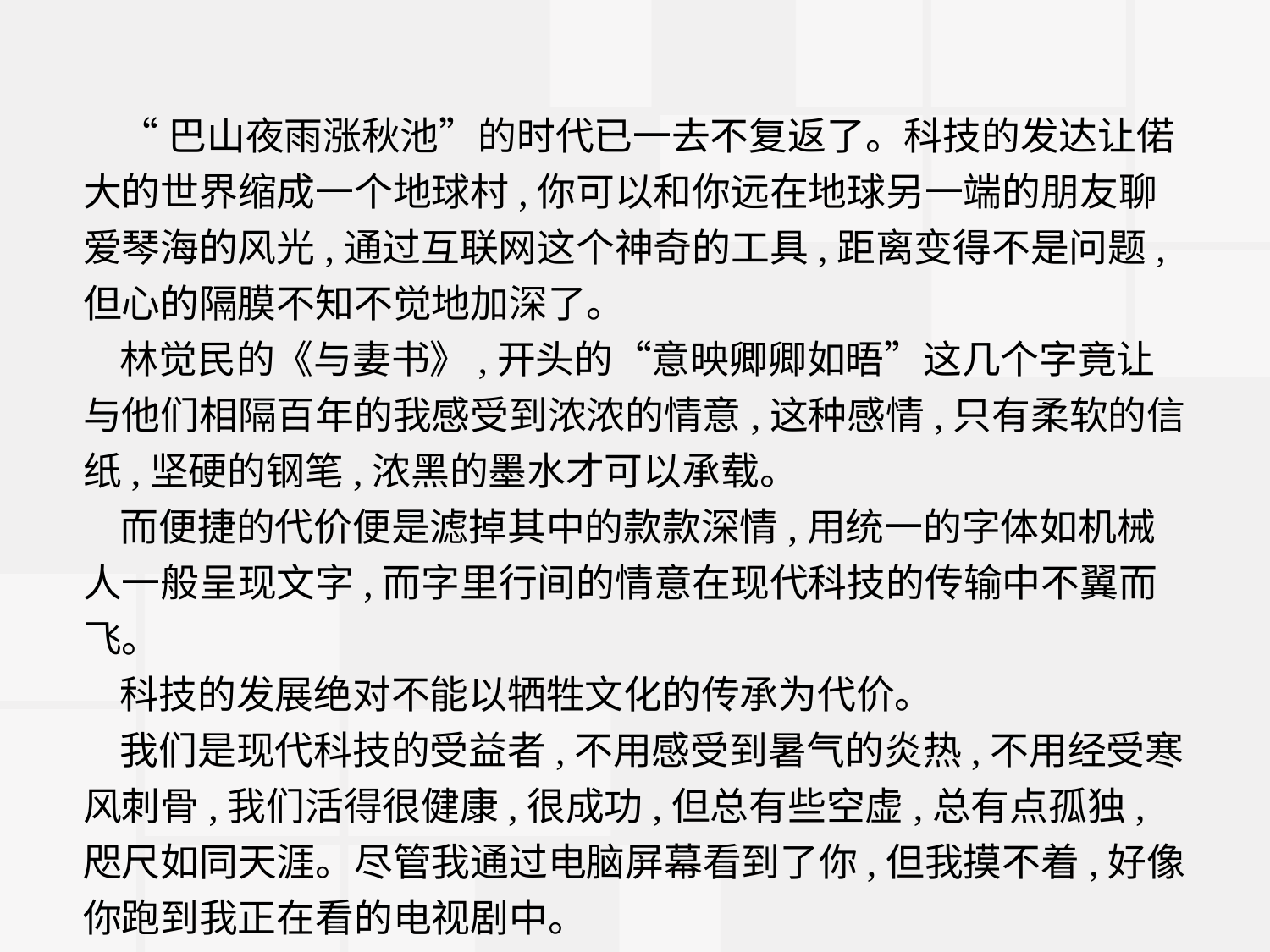

“巴山夜雨涨秋池”的时代已一去不复返了。科技的发达让偌大的世界缩成一个地球村,你可以和你远在地球另一端的朋友聊爱琴海的风光,通过互联网这个神奇的工具,距离变得不是问题,但心的隔膜不知不觉地加深了。
林觉民的《与妻书》,开头的“意映卿卿如晤”这几个字竟让与他们相隔百年的我感受到浓浓的情意,这种感情,只有柔软的信纸,坚硬的钢笔,浓黑的墨水才可以承载。
而便捷的代价便是滤掉其中的款款深情,用统一的字体如机械人一般呈现文字,而字里行间的情意在现代科技的传输中不翼而飞。
科技的发展绝对不能以牺牲文化的传承为代价。
我们是现代科技的受益者,不用感受到暑气的炎热,不用经受寒风刺骨,我们活得很健康,很成功,但总有些空虚,总有点孤独,咫尺如同天涯。尽管我通过电脑屏幕看到了你,但我摸不着,好像你跑到我正在看的电视剧中。